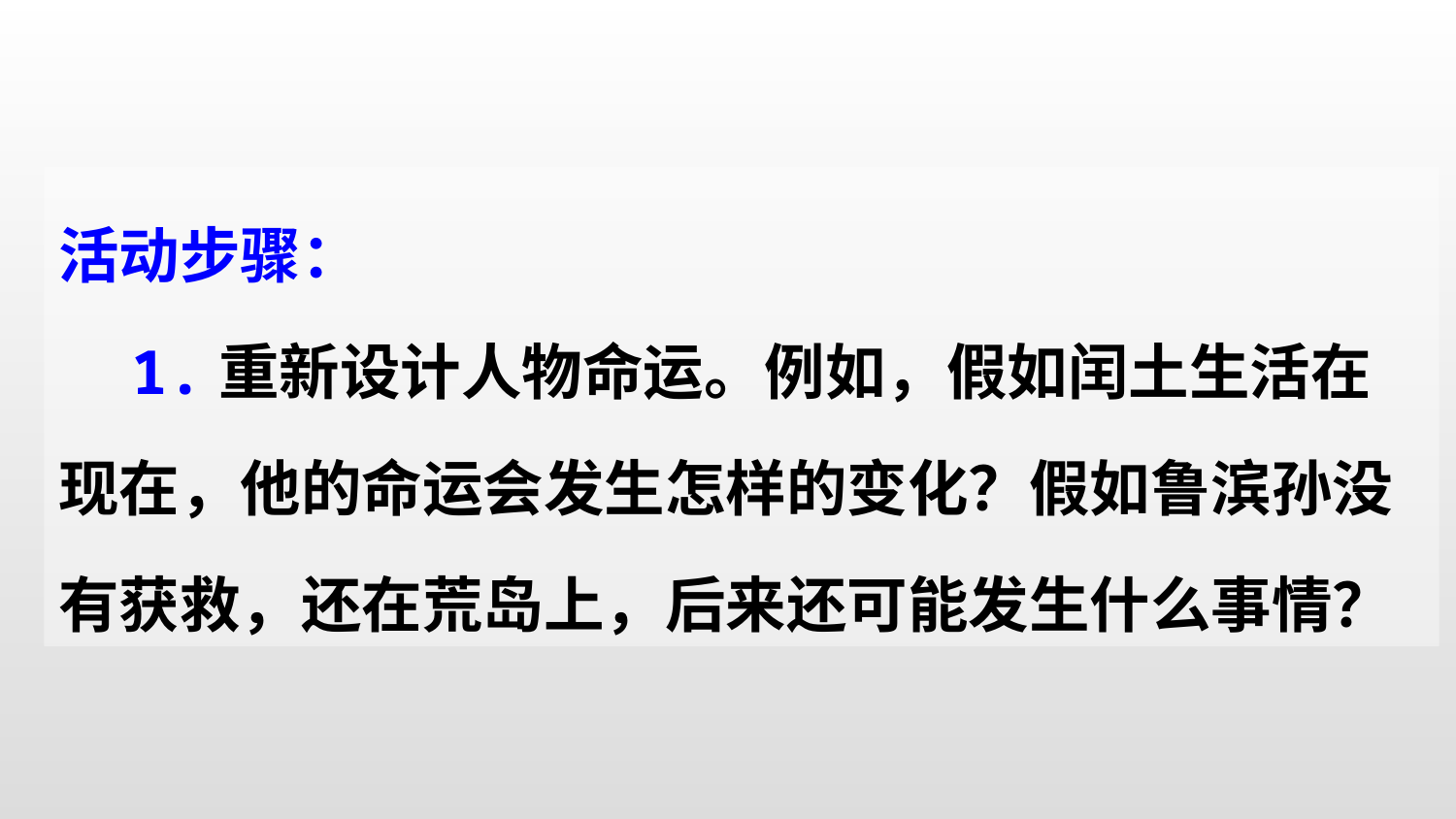

活动步骤：
  1.重新设计人物命运。例如，假如闰土生活在现在，他的命运会发生怎样的变化？假如鲁滨孙没有获救，还在荒岛上，后来还可能发生什么事情？